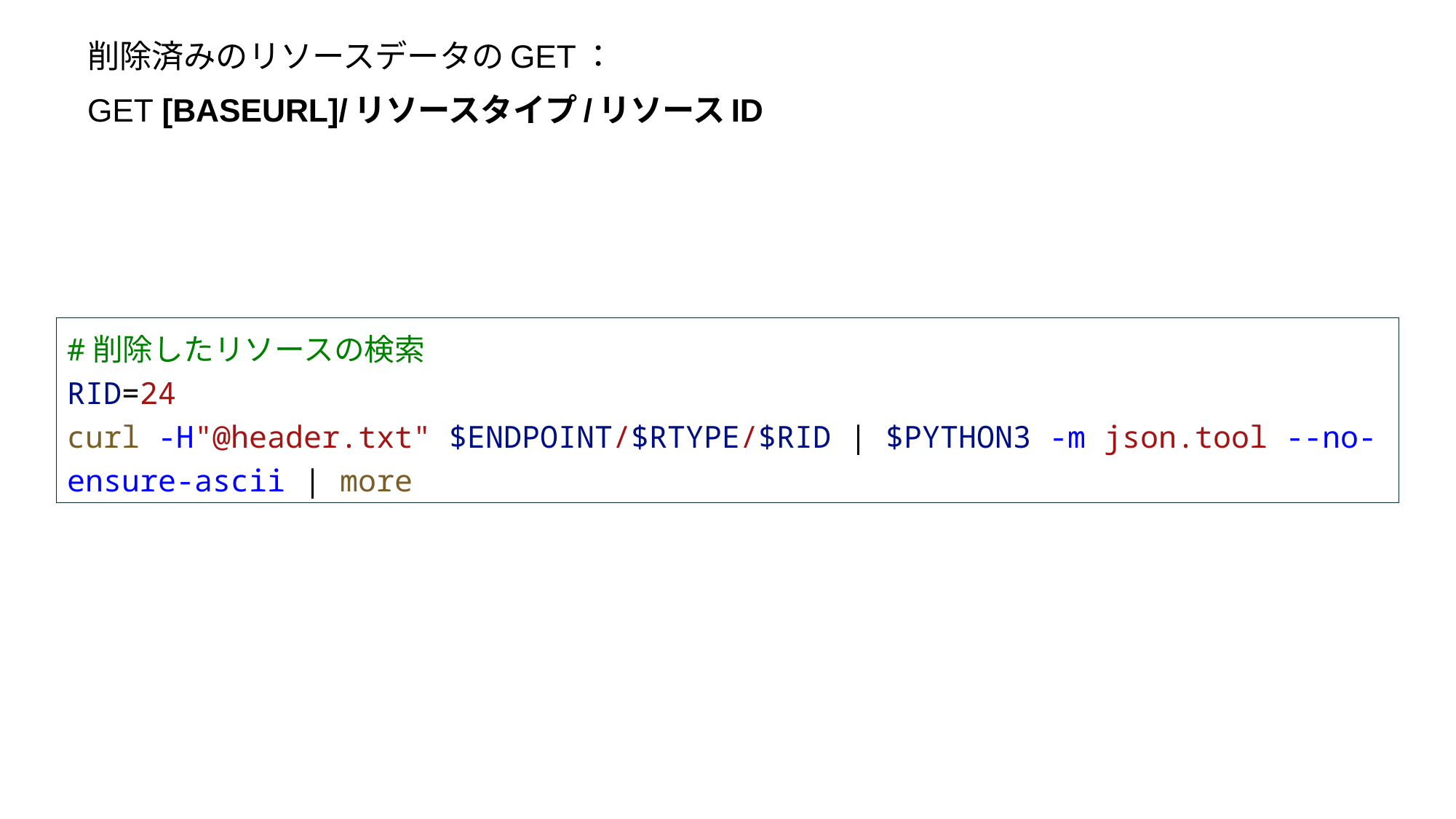

# 削除済みのリソースデータのGET： GET [BASEURL]/リソースタイプ/リソースID
#削除したリソースの検索
RID=24
curl -H"@header.txt" $ENDPOINT/$RTYPE/$RID | $PYTHON3 -m json.tool --no-ensure-ascii | more